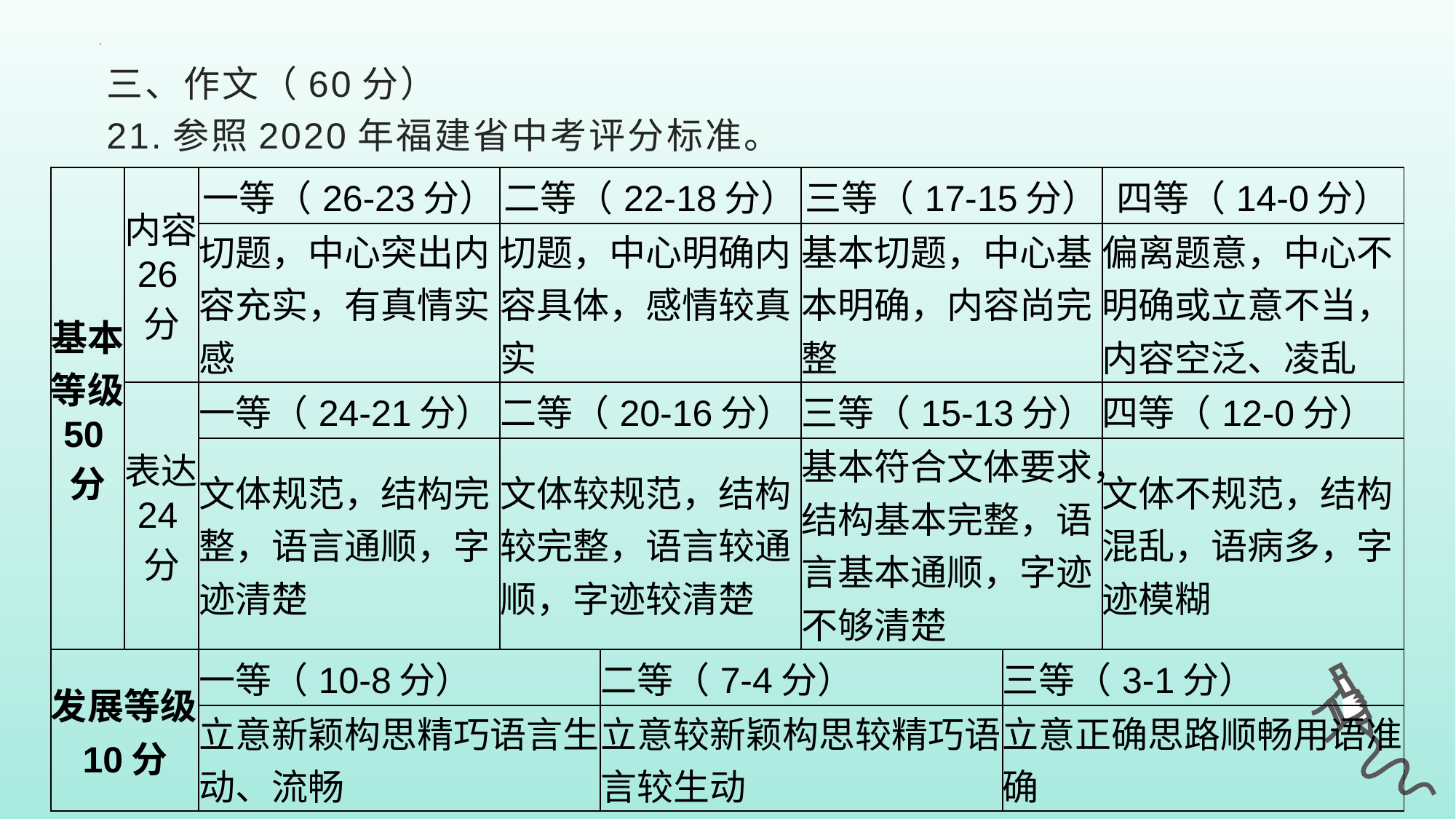

三、作文（60分）
21.参照2020年福建省中考评分标准。
| 基本等级50分 | 内容26分 | 一等（26-23分） | 二等（22-18分） |  | 三等（17-15分） |  | 四等（14-0分） |
| --- | --- | --- | --- | --- | --- | --- | --- |
|  |  | 切题，中心突出内容充实，有真情实感 | 切题，中心明确内容具体，感情较真实 |  | 基本切题，中心基本明确，内容尚完整 |  | 偏离题意，中心不明确或立意不当，内容空泛、凌乱 |
|  | 表达24分 | 一等（24-21分） | 二等（20-16分） |  | 三等（15-13分） |  | 四等（12-0分） |
|  |  | 文体规范，结构完整，语言通顺，字迹清楚 | 文体较规范，结构较完整，语言较通顺，字迹较清楚 |  | 基本符合文体要求，结构基本完整，语言基本通顺，字迹不够清楚 |  | 文体不规范，结构混乱，语病多，字迹模糊 |
| 发展等级10分 |  | 一等（10-8分） |  | 二等（7-4分） |  | 三等（3-1分） |  |
|  |  | 立意新颖构思精巧语言生动、流畅 |  | 立意较新颖构思较精巧语言较生动 |  | 立意正确思路顺畅用语准确 |  |